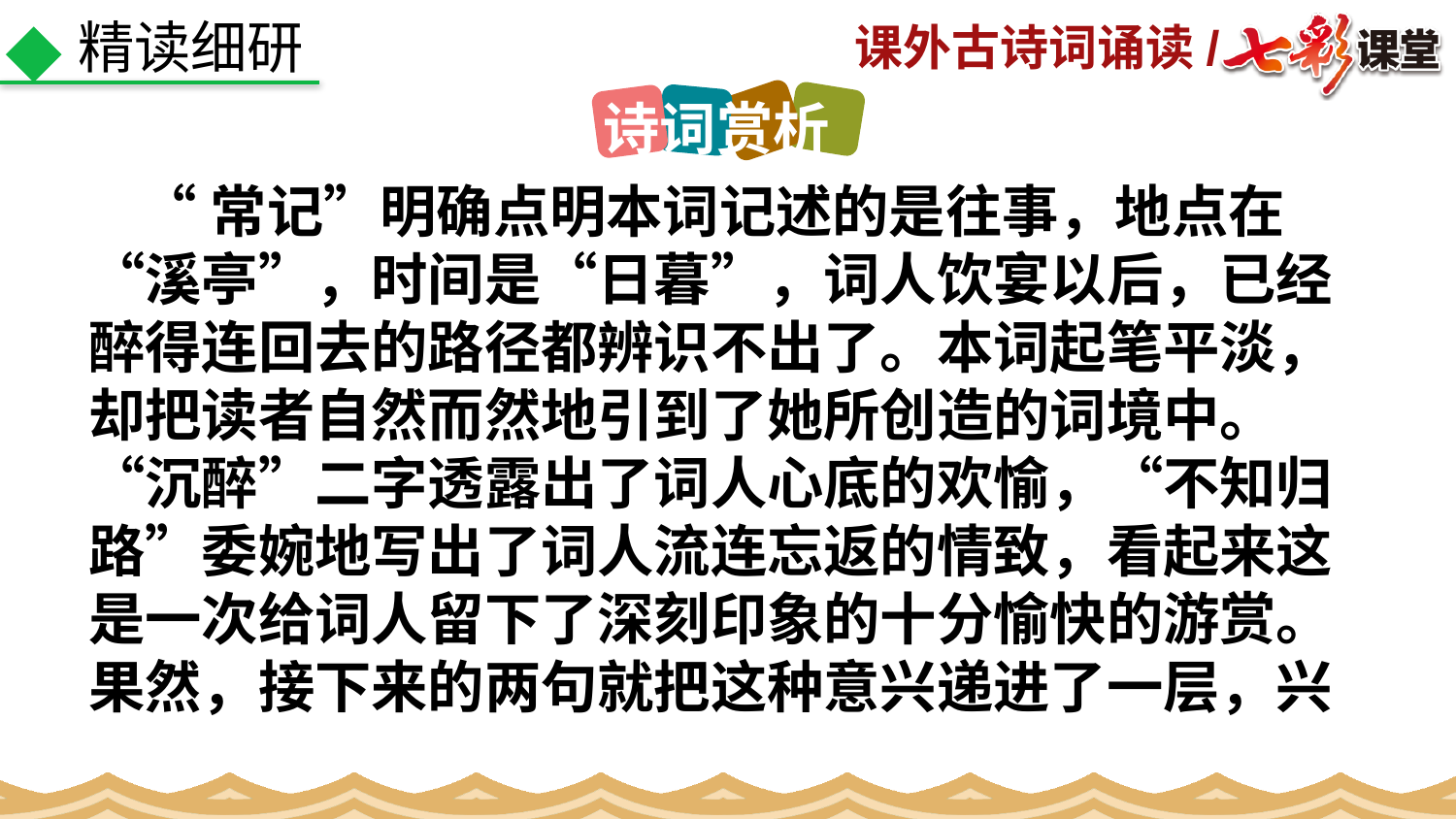

精读细研

诗词赏析

    “常记”明确点明本词记述的是往事，地点在“溪亭”，时间是“日暮”，词人饮宴以后，已经醉得连回去的路径都辨识不出了。本词起笔平淡，却把读者自然而然地引到了她所创造的词境中。“沉醉”二字透露出了词人心底的欢愉，“不知归路”委婉地写出了词人流连忘返的情致，看起来这是一次给词人留下了深刻印象的十分愉快的游赏。果然，接下来的两句就把这种意兴递进了一层，兴